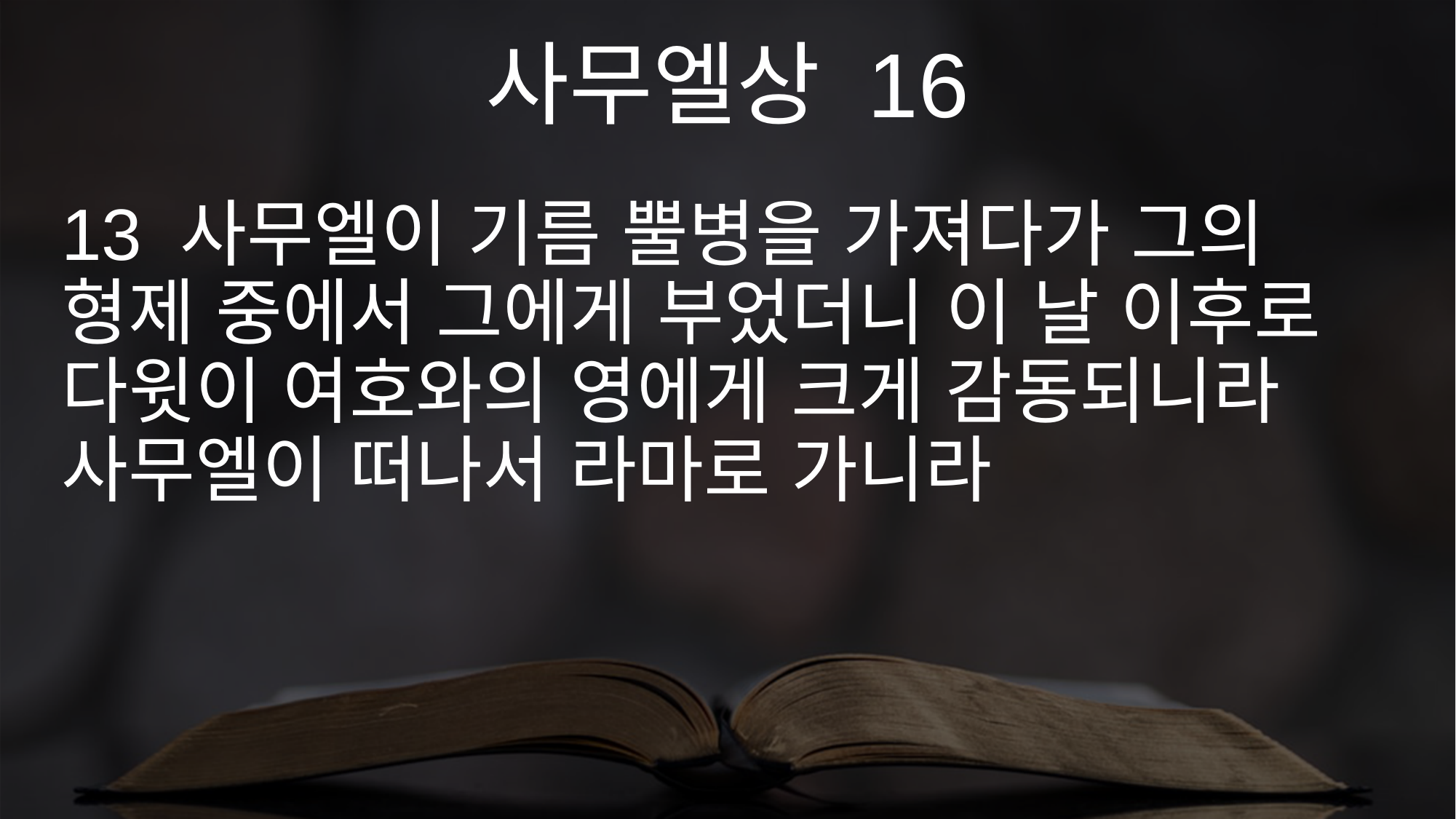

사무엘상 16
13 사무엘이 기름 뿔병을 가져다가 그의 형제 중에서 그에게 부었더니 이 날 이후로 다윗이 여호와의 영에게 크게 감동되니라 사무엘이 떠나서 라마로 가니라